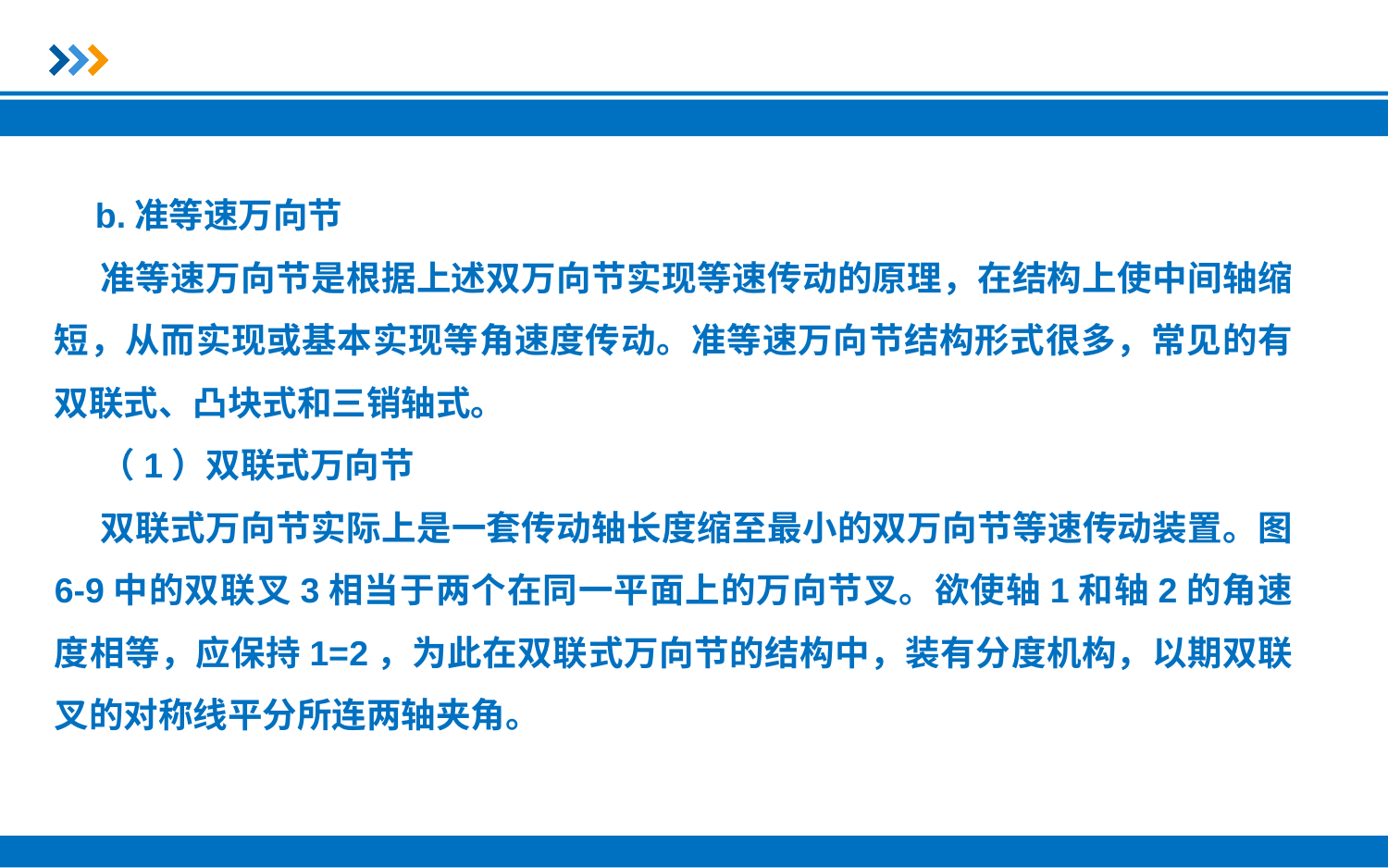

b.准等速万向节
准等速万向节是根据上述双万向节实现等速传动的原理，在结构上使中间轴缩短，从而实现或基本实现等角速度传动。准等速万向节结构形式很多，常见的有双联式、凸块式和三销轴式。
（1）双联式万向节
双联式万向节实际上是一套传动轴长度缩至最小的双万向节等速传动装置。图 6-9中的双联叉3相当于两个在同一平面上的万向节叉。欲使轴1和轴2的角速度相等，应保持1=2，为此在双联式万向节的结构中，装有分度机构，以期双联叉的对称线平分所连两轴夹角。